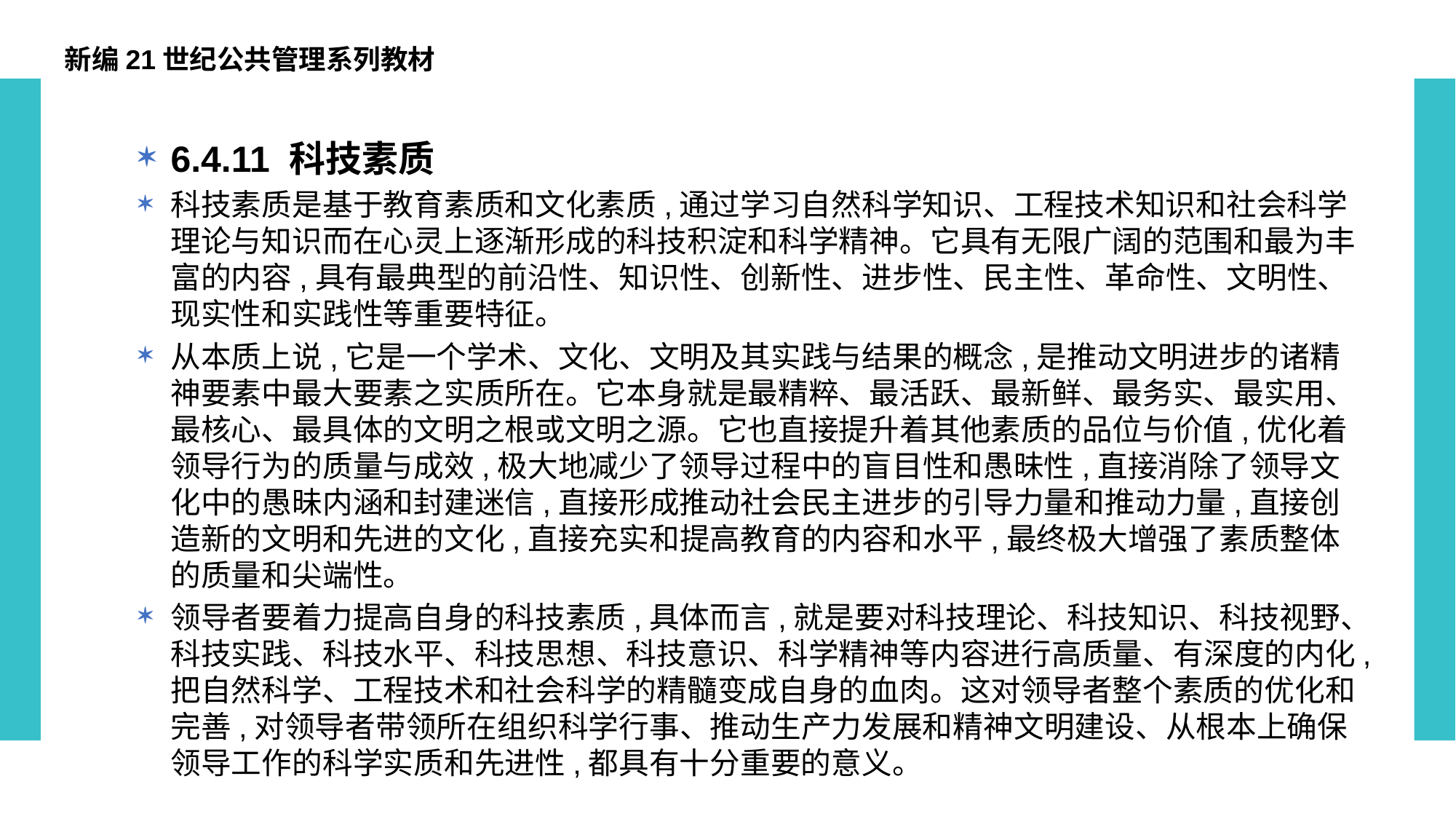

新编21世纪公共管理系列教材
6.4.11 科技素质
科技素质是基于教育素质和文化素质,通过学习自然科学知识、工程技术知识和社会科学理论与知识而在心灵上逐渐形成的科技积淀和科学精神。它具有无限广阔的范围和最为丰富的内容,具有最典型的前沿性、知识性、创新性、进步性、民主性、革命性、文明性、现实性和实践性等重要特征。
从本质上说,它是一个学术、文化、文明及其实践与结果的概念,是推动文明进步的诸精神要素中最大要素之实质所在。它本身就是最精粹、最活跃、最新鲜、最务实、最实用、最核心、最具体的文明之根或文明之源。它也直接提升着其他素质的品位与价值,优化着领导行为的质量与成效,极大地减少了领导过程中的盲目性和愚昧性,直接消除了领导文化中的愚昧内涵和封建迷信,直接形成推动社会民主进步的引导力量和推动力量,直接创造新的文明和先进的文化,直接充实和提高教育的内容和水平,最终极大增强了素质整体的质量和尖端性。
领导者要着力提高自身的科技素质,具体而言,就是要对科技理论、科技知识、科技视野、科技实践、科技水平、科技思想、科技意识、科学精神等内容进行高质量、有深度的内化,把自然科学、工程技术和社会科学的精髓变成自身的血肉。这对领导者整个素质的优化和完善,对领导者带领所在组织科学行事、推动生产力发展和精神文明建设、从根本上确保领导工作的科学实质和先进性,都具有十分重要的意义。